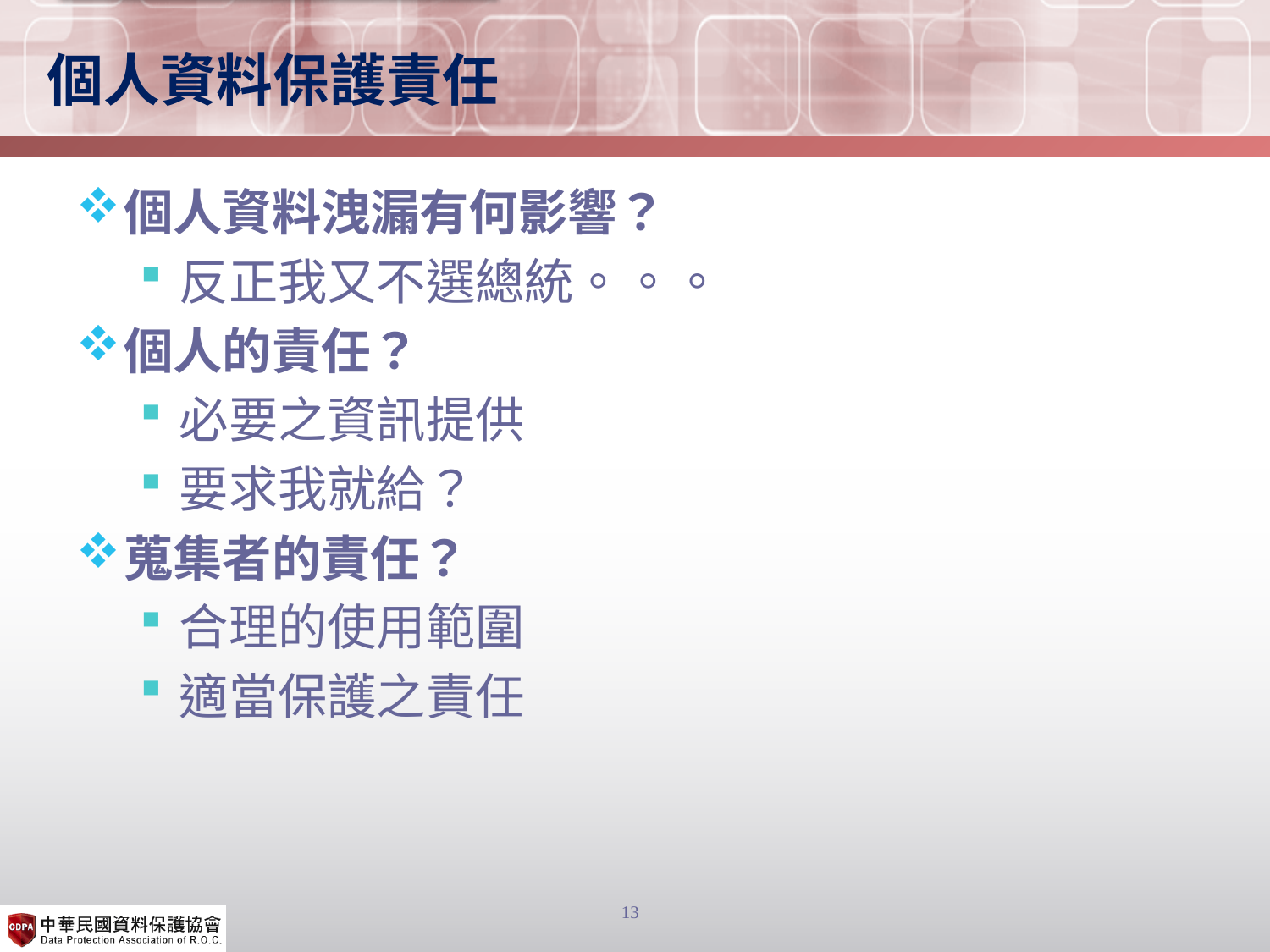

# 個人資料保護責任
個人資料洩漏有何影響？
反正我又不選總統。。。
個人的責任？
必要之資訊提供
要求我就給？
蒐集者的責任？
合理的使用範圍
適當保護之責任

13